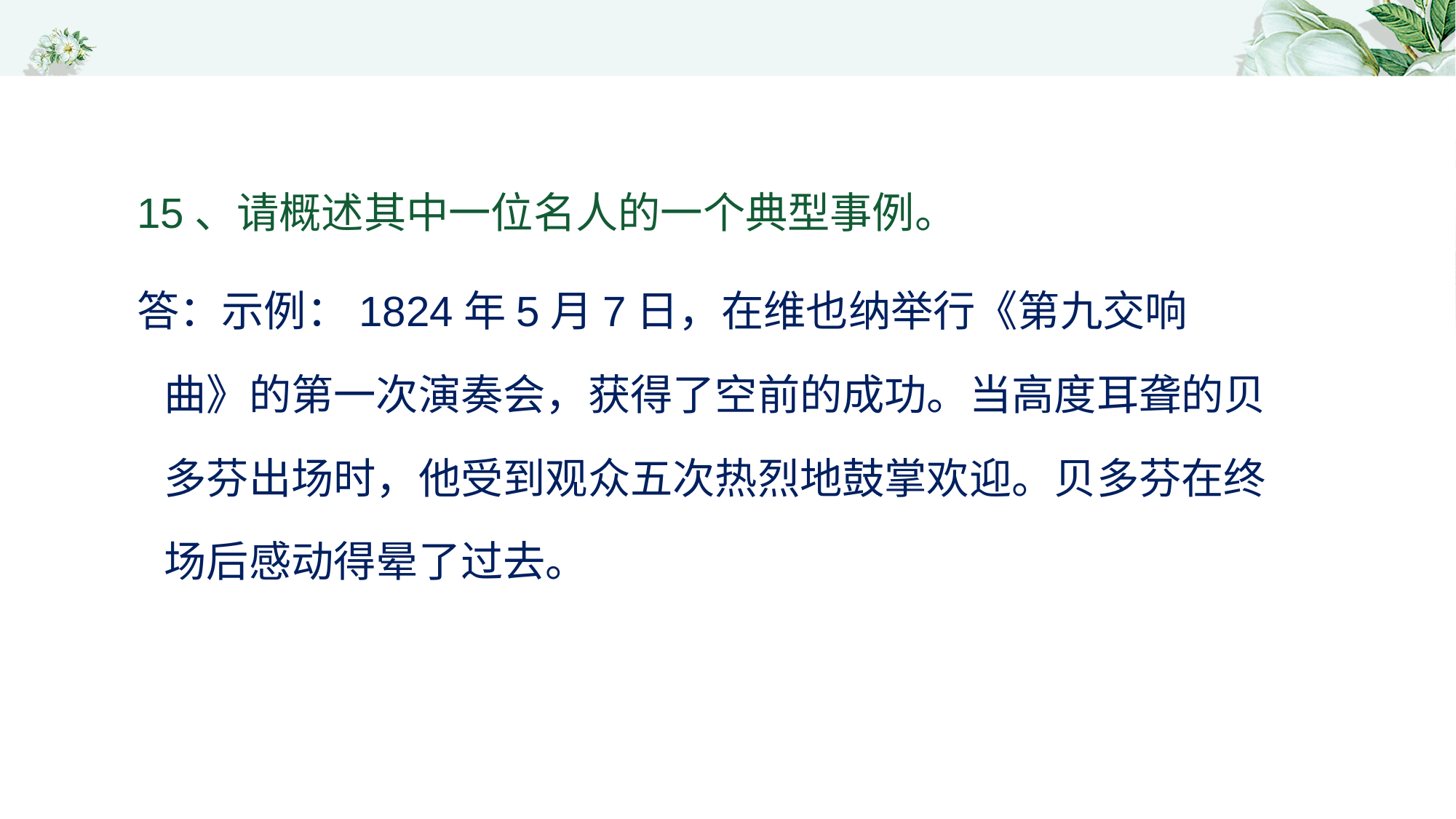

15、请概述其中一位名人的一个典型事例。
答：示例：1824年5月7日，在维也纳举行《第九交响曲》的第一次演奏会，获得了空前的成功。当高度耳聋的贝多芬出场时，他受到观众五次热烈地鼓掌欢迎。贝多芬在终场后感动得晕了过去。